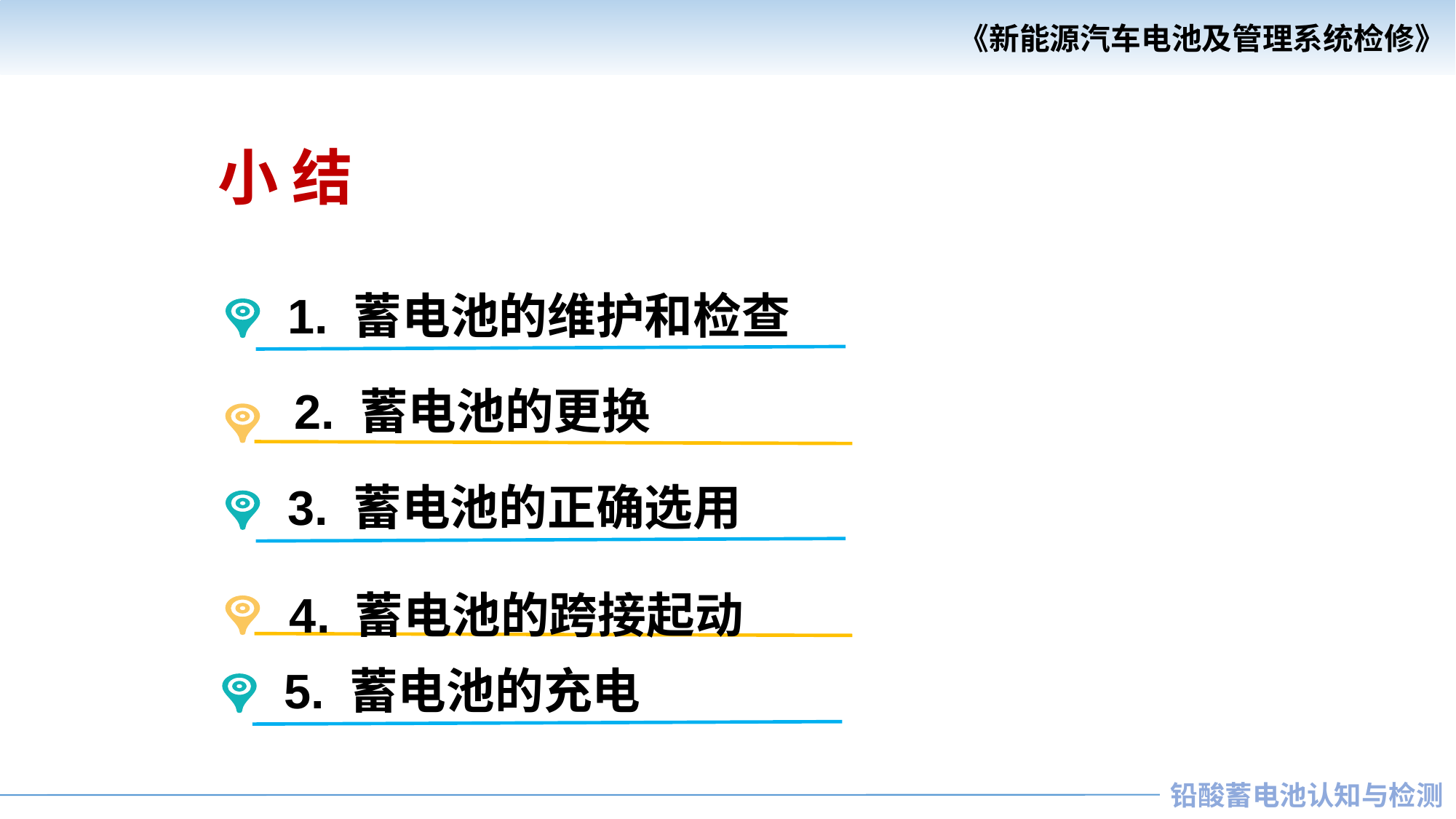

小 结
1. 蓄电池的维护和检查

2. 蓄电池的更换

3. 蓄电池的正确选用

4. 蓄电池的跨接起动

5. 蓄电池的充电